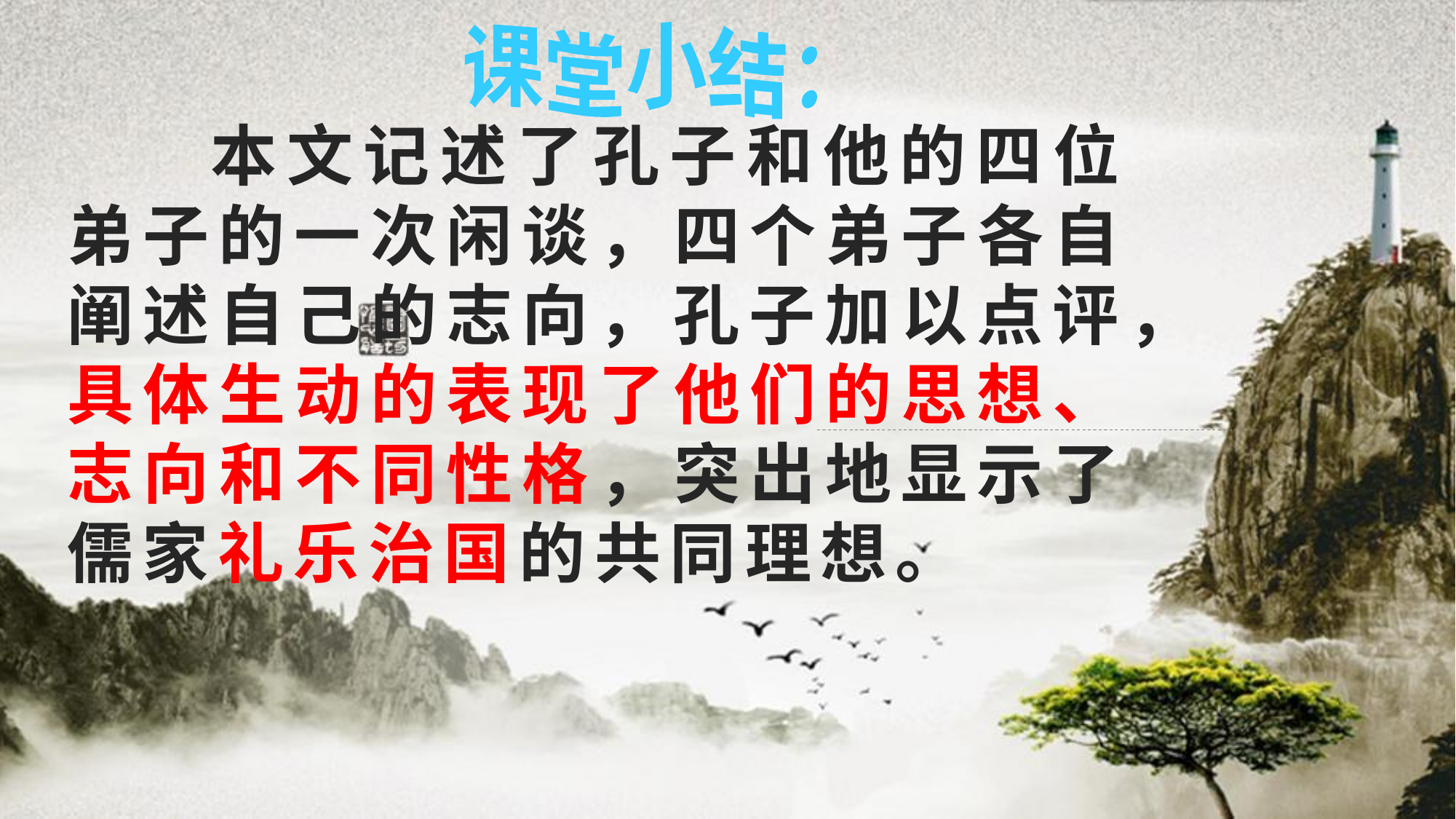

课堂小结：
     本文记述了孔子和他的四位弟子的一次闲谈，四个弟子各自阐述自己的志向，孔子加以点评，具体生动的表现了他们的思想、志向和不同性格，突出地显示了儒家礼乐治国的共同理想。